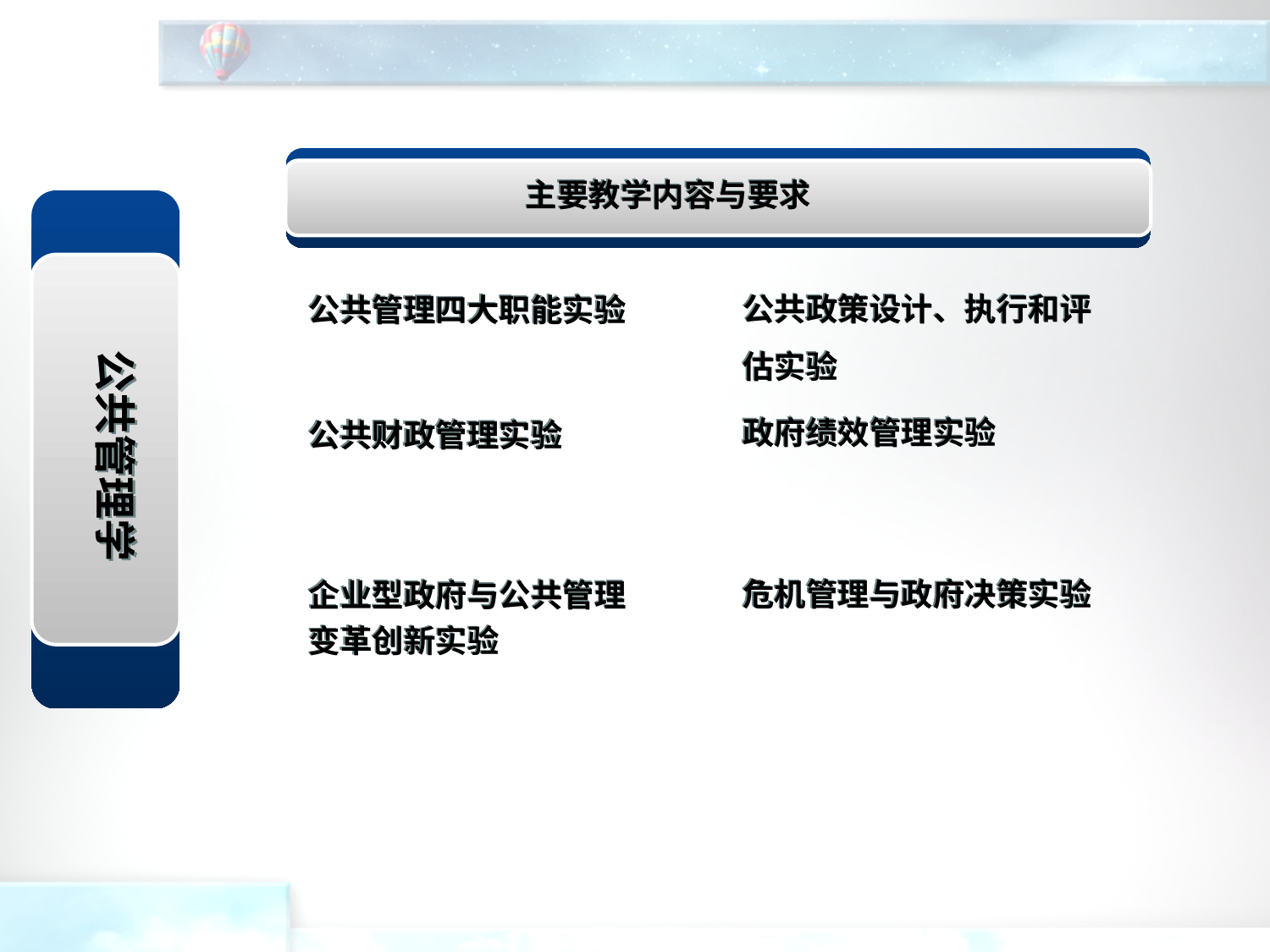

主要教学内容与要求

公共管理学
公共政策设计、执行和评估实验
公共管理四大职能实验
政府绩效管理实验
公共财政管理实验
危机管理与政府决策实验
企业型政府与公共管理变革创新实验